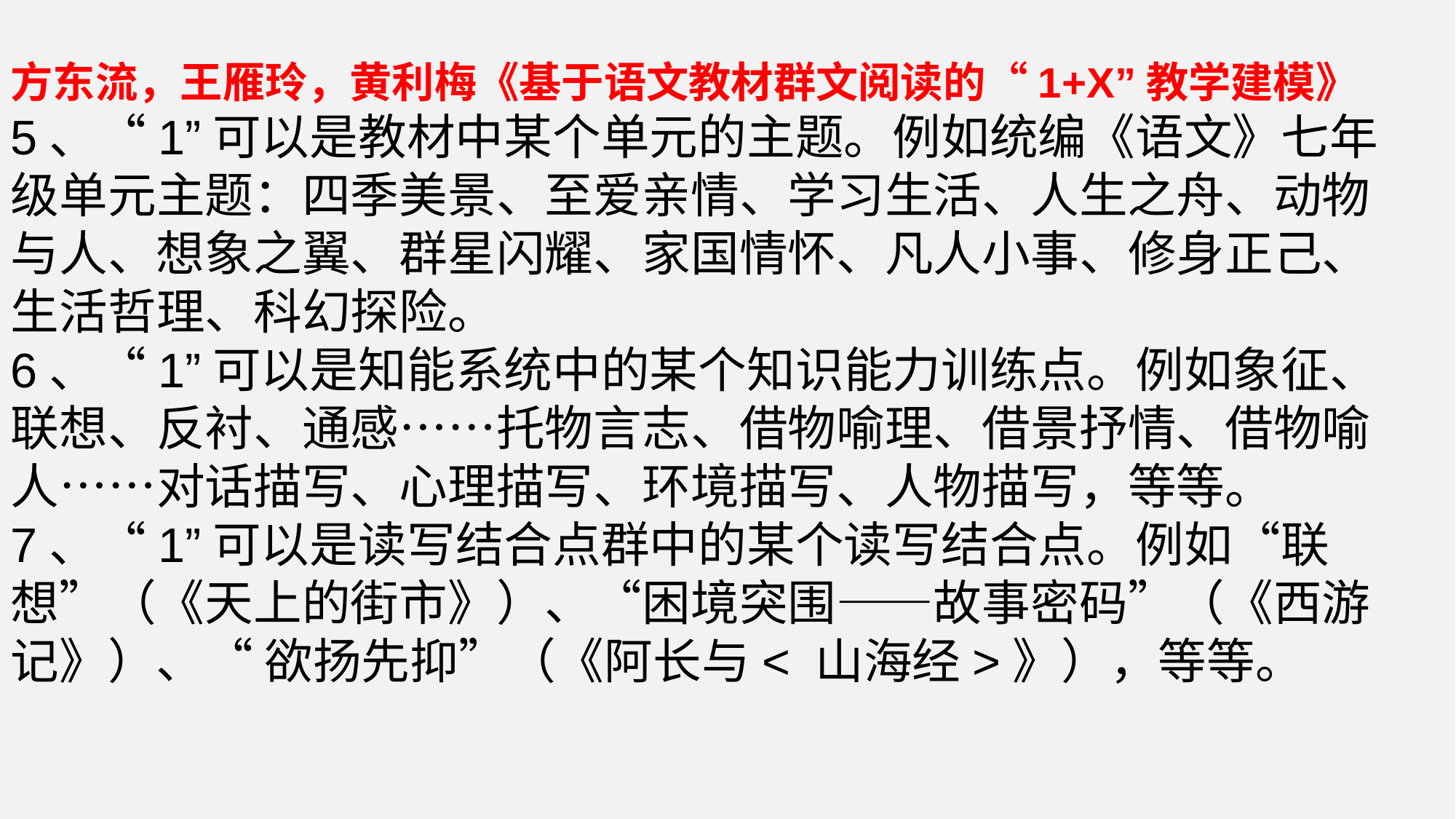

方东流，王雁玲，黄利梅《基于语文教材群文阅读的“1+X”教学建模》
5、“1”可以是教材中某个单元的主题。例如统编《语文》七年级单元主题：四季美景、至爱亲情、学习生活、人生之舟、动物与人、想象之翼、群星闪耀、家国情怀、凡人小事、修身正己、生活哲理、科幻探险。
6、“1”可以是知能系统中的某个知识能力训练点。例如象征、联想、反衬、通感……托物言志、借物喻理、借景抒情、借物喻人……对话描写、心理描写、环境描写、人物描写，等等。
7、“1”可以是读写结合点群中的某个读写结合点。例如“联想”（《天上的街市》）、“困境突围——故事密码”（《西游记》）、“ 欲扬先抑”（《阿长与< 山海经>》），等等。